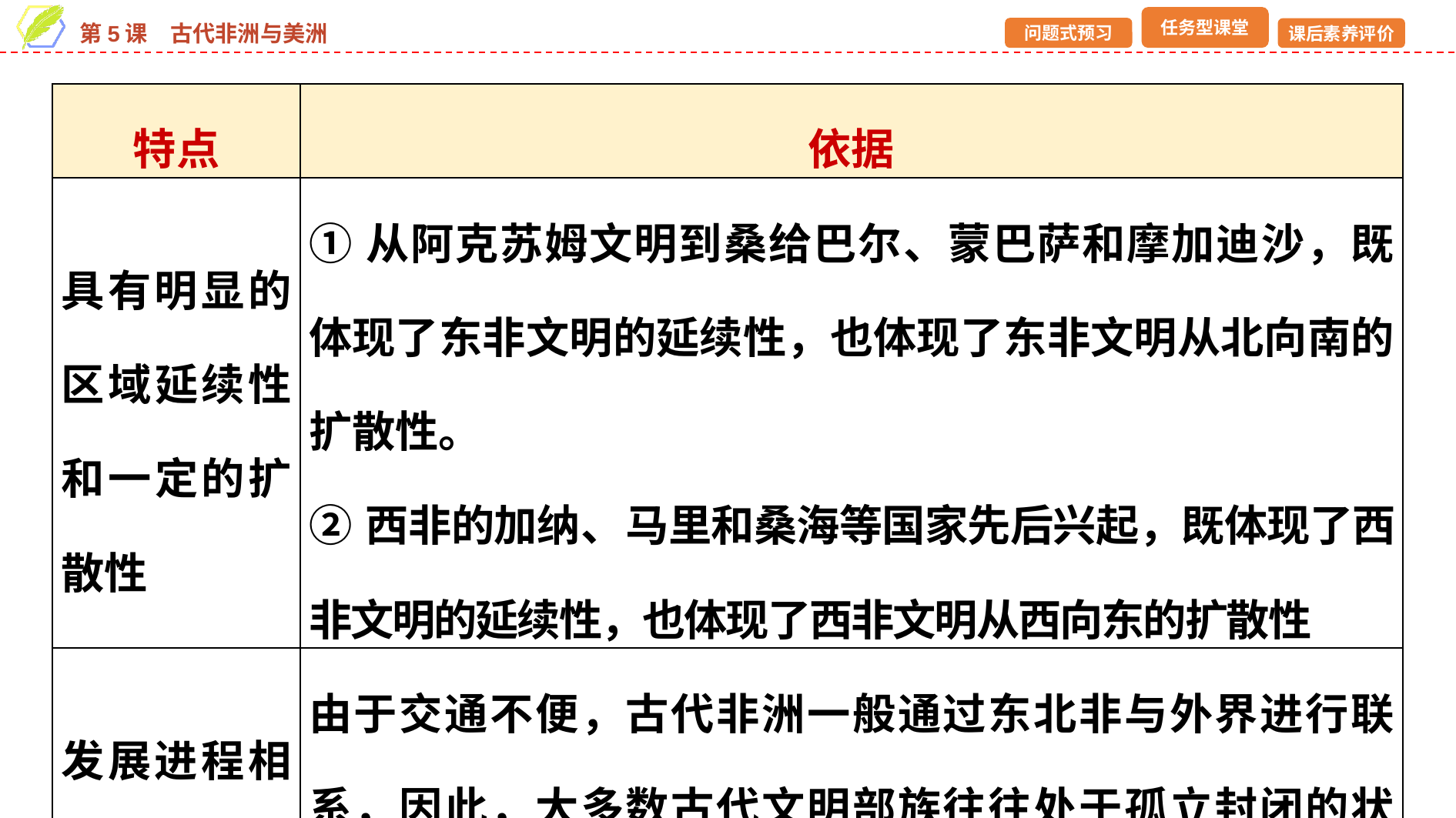

| 特点 | 依据 |
| --- | --- |
| 具有明显的区域延续性和一定的扩散性 | ①从阿克苏姆文明到桑给巴尔、蒙巴萨和摩加迪沙，既体现了东非文明的延续性，也体现了东非文明从北向南的扩散性。 ②西非的加纳、马里和桑海等国家先后兴起，既体现了西非文明的延续性，也体现了西非文明从西向东的扩散性 |
| 发展进程相对缓慢 | 由于交通不便，古代非洲一般通过东北非与外界进行联系，因此，大多数古代文明部族往往处于孤立封闭的状态，社会发展进程相对缓慢 |